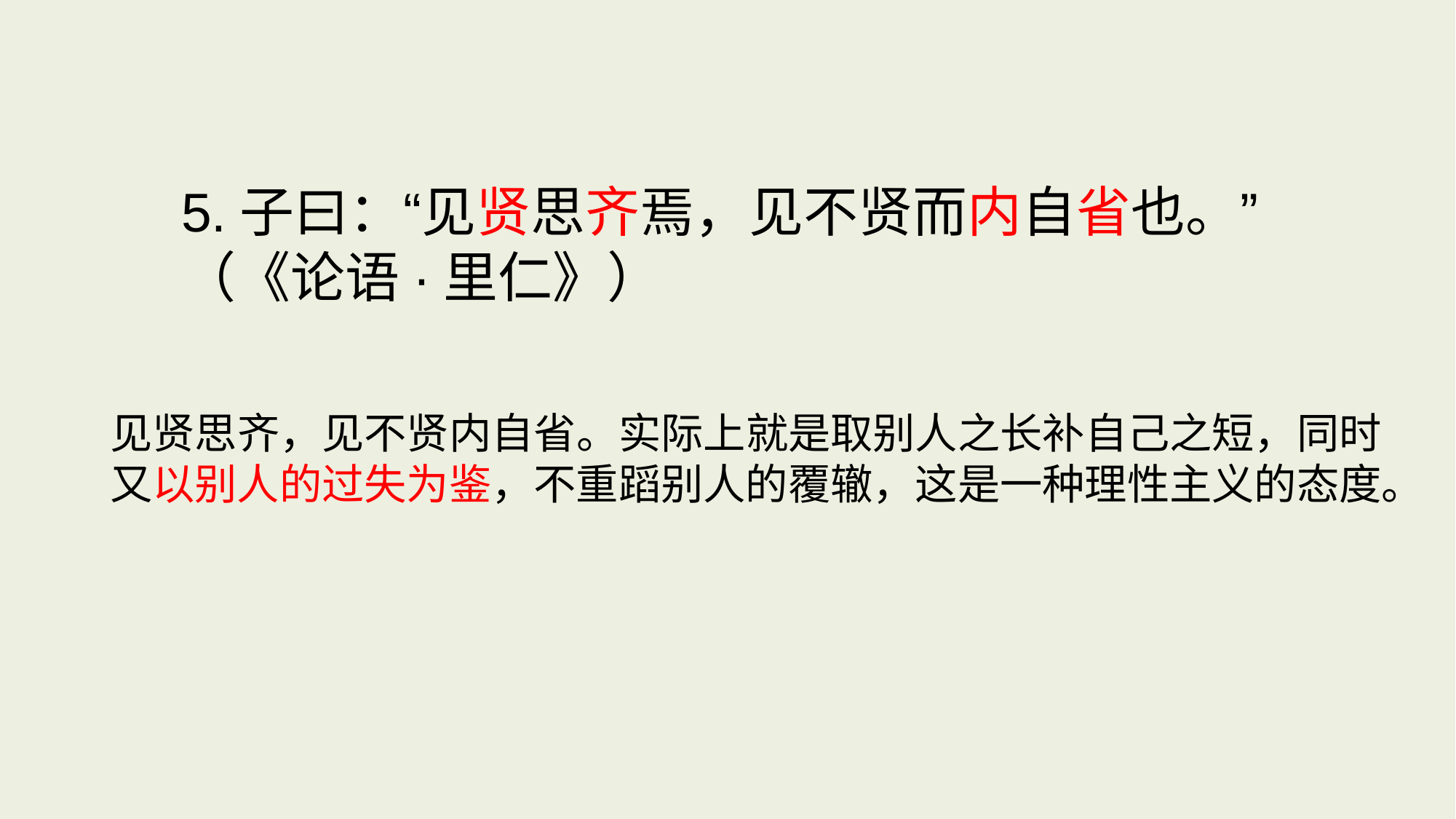

5.子曰：“见贤思齐焉，见不贤而内自省也。”（《论语·里仁》）
见贤思齐，见不贤内自省。实际上就是取别人之长补自己之短，同时又以别人的过失为鉴，不重蹈别人的覆辙，这是一种理性主义的态度。